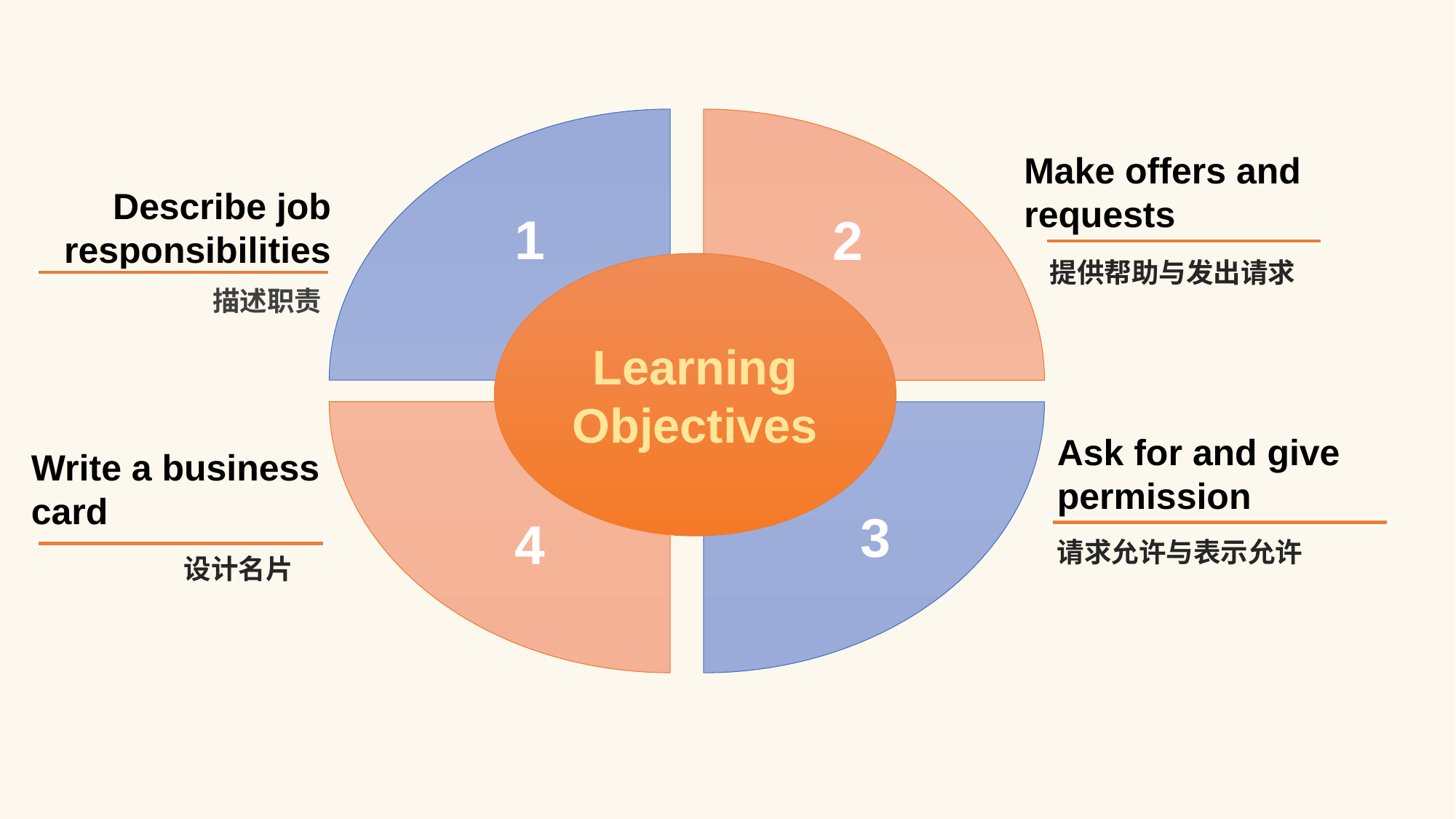

1

2

4

3
Make offers and requests

提供帮助与发出请求
Describe job responsibilities
描述职责

Learning Objectives
Ask for and give permission

请求允许与表示允许
Write a business card

                设计名片